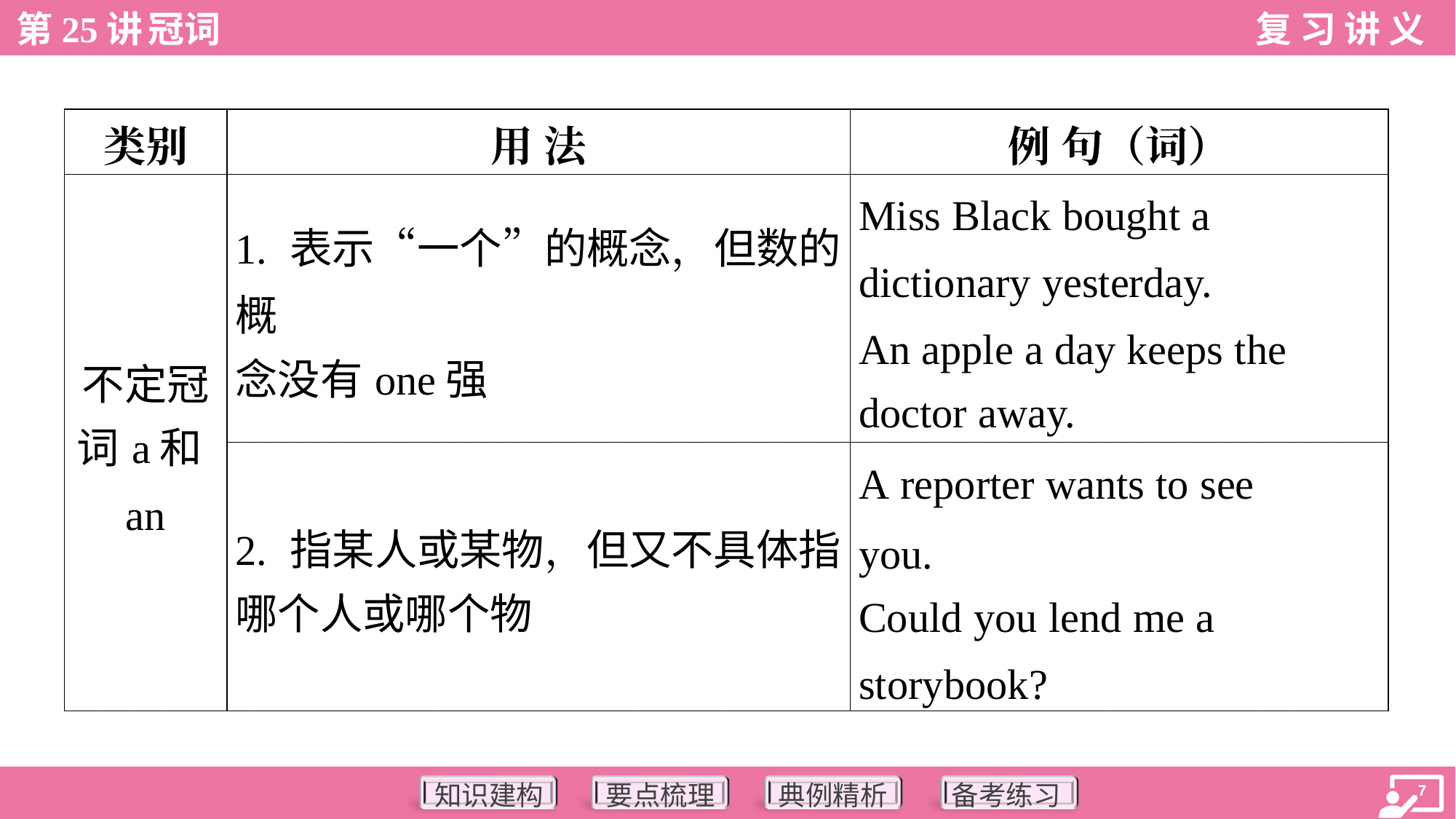

| 类别 | 用 法 | 例 句（词） |
| --- | --- | --- |
| 不定冠 词a和an | 1. 表示“一个”的概念，但数的概 念没有one强 | Miss Black bought a dictionary yesterday. An apple a day keeps the doctor away. |
|  | 2. 指某人或某物，但又不具体指 哪个人或哪个物 | A reporter wants to see you. Could you lend me a storybook? |